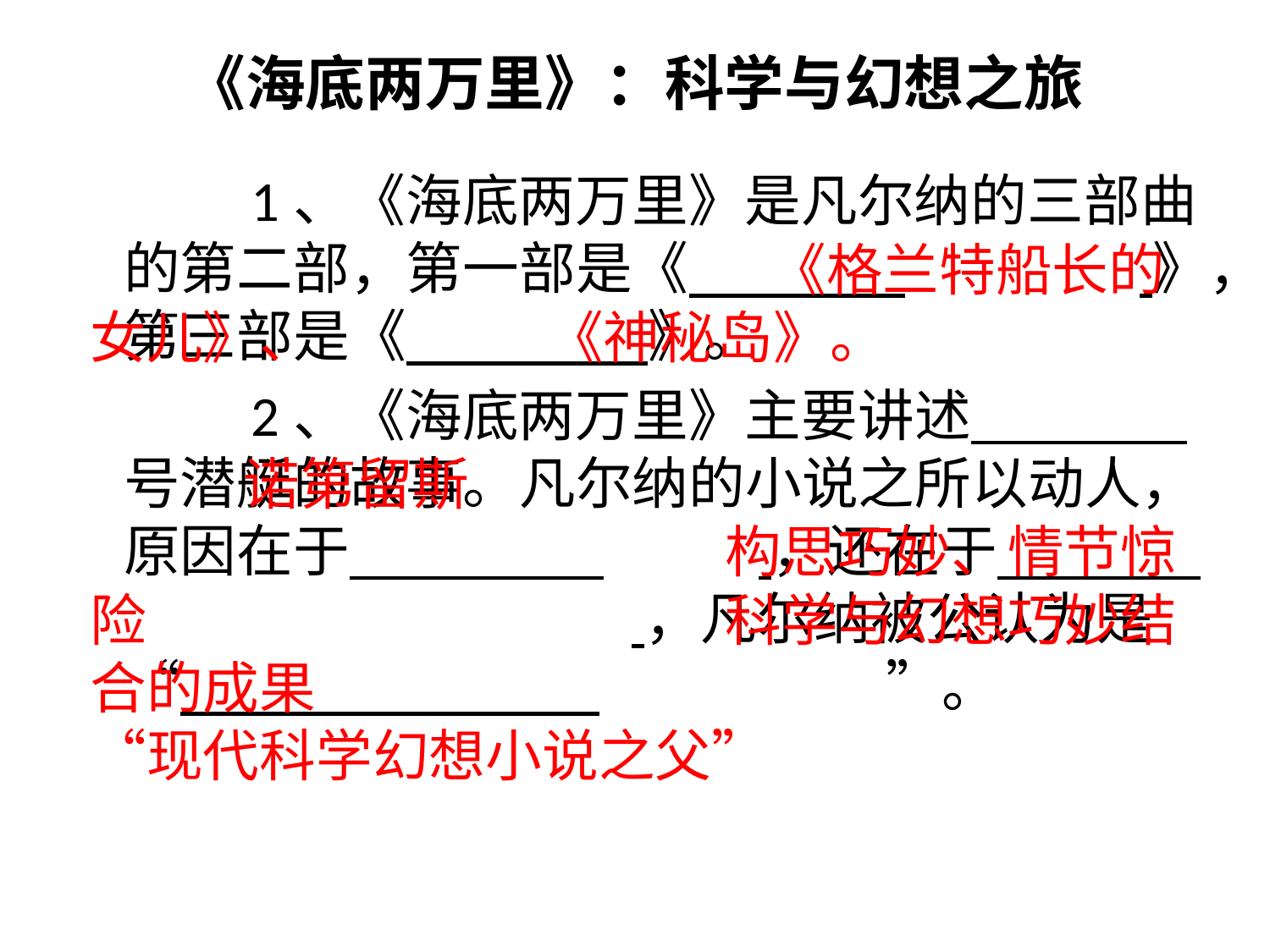

# 《海底两万里》：科学与幻想之旅
		1、《海底两万里》是凡尔纳的三部曲的第二部，第一部是《                 		 》，第三部是《                   》。
		2、《海底两万里》主要讲述                  号潜艇的故事。凡尔纳的小说之所以动人，原因在于                    		 ，还在于                				 ，凡尔纳被公认为是“                                 			”。

														   《格兰特船长的女儿》、		      《神秘岛》。
							                               	 诺第留斯                                        	              					构思巧妙、情节惊险                 			科学与幻想巧妙结合的成果   	    					“现代科学幻想小说之父”